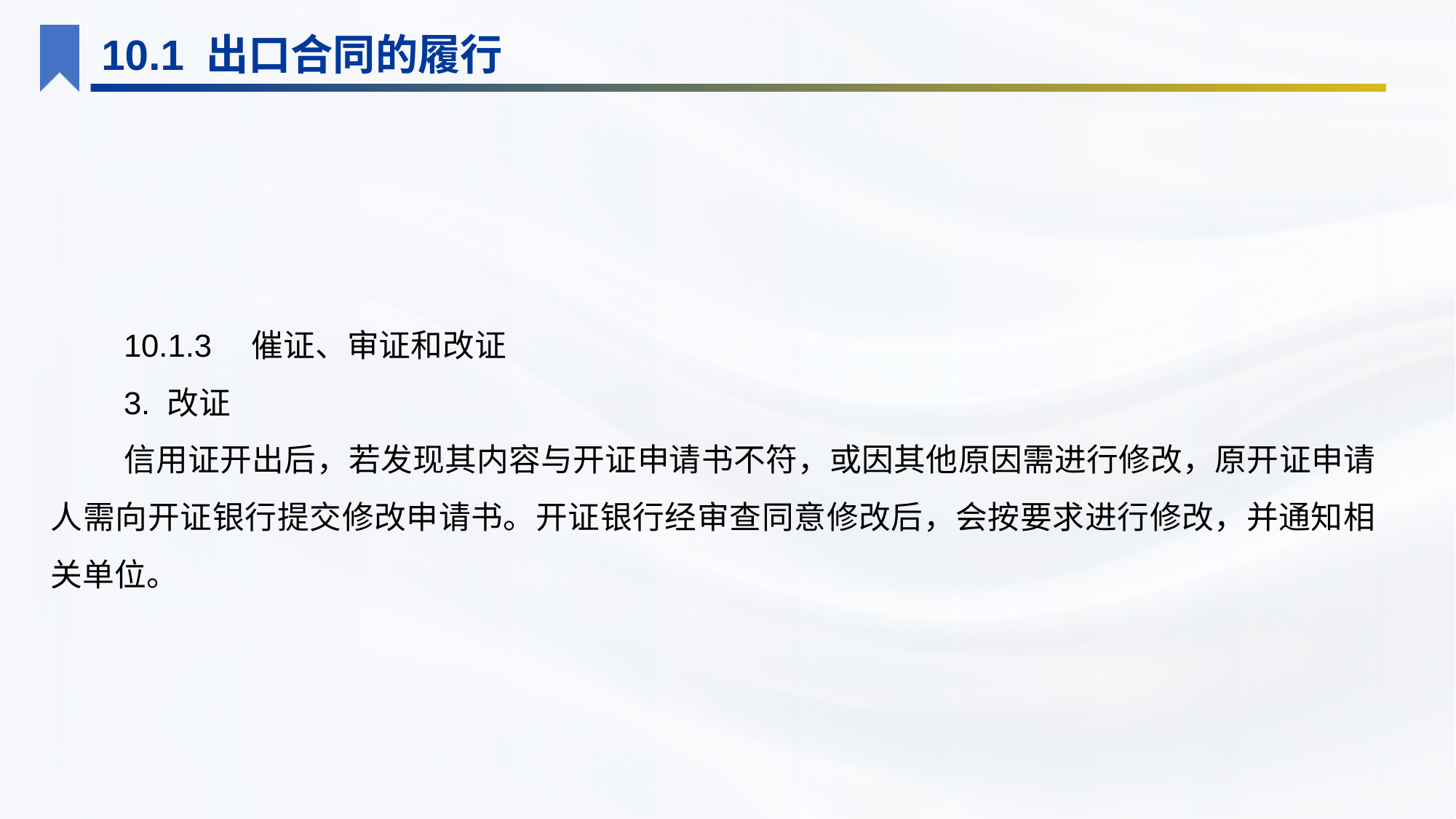

10.1 出口合同的履行
10.1.3　催证、审证和改证
3. 改证
信用证开出后，若发现其内容与开证申请书不符，或因其他原因需进行修改，原开证申请人需向开证银行提交修改申请书。开证银行经审查同意修改后，会按要求进行修改，并通知相关单位。